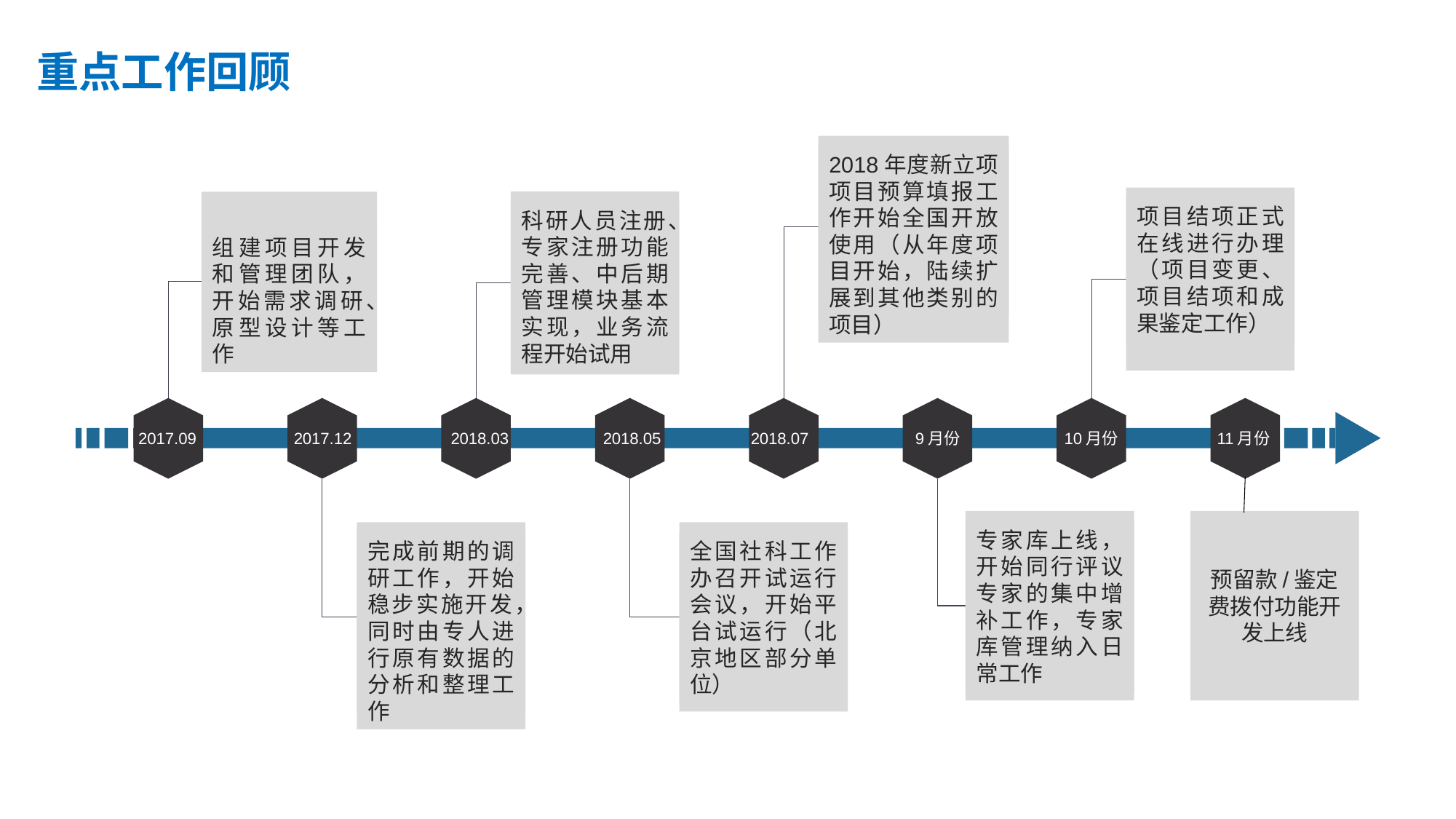

重点工作回顾

2018年度新立项项目预算填报工作开始全国开放使用（从年度项目开始，陆续扩展到其他类别的项目）

项目结项正式在线进行办理（项目变更、项目结项和成果鉴定工作）

科研人员注册、专家注册功能完善、中后期管理模块基本实现，业务流程开始试用

组建项目开发和管理团队，开始需求调研、原型设计等工作

2017.12

2018.03

2018.05

2018.07

9月份

10月份

11月份

2017.09

专家库上线，开始同行评议专家的集中增补工作，专家库管理纳入日常工作
预留款/鉴定费拨付功能开发上线

完成前期的调研工作，开始稳步实施开发，同时由专人进行原有数据的分析和整理工作

全国社科工作办召开试运行会议，开始平台试运行（北京地区部分单位）